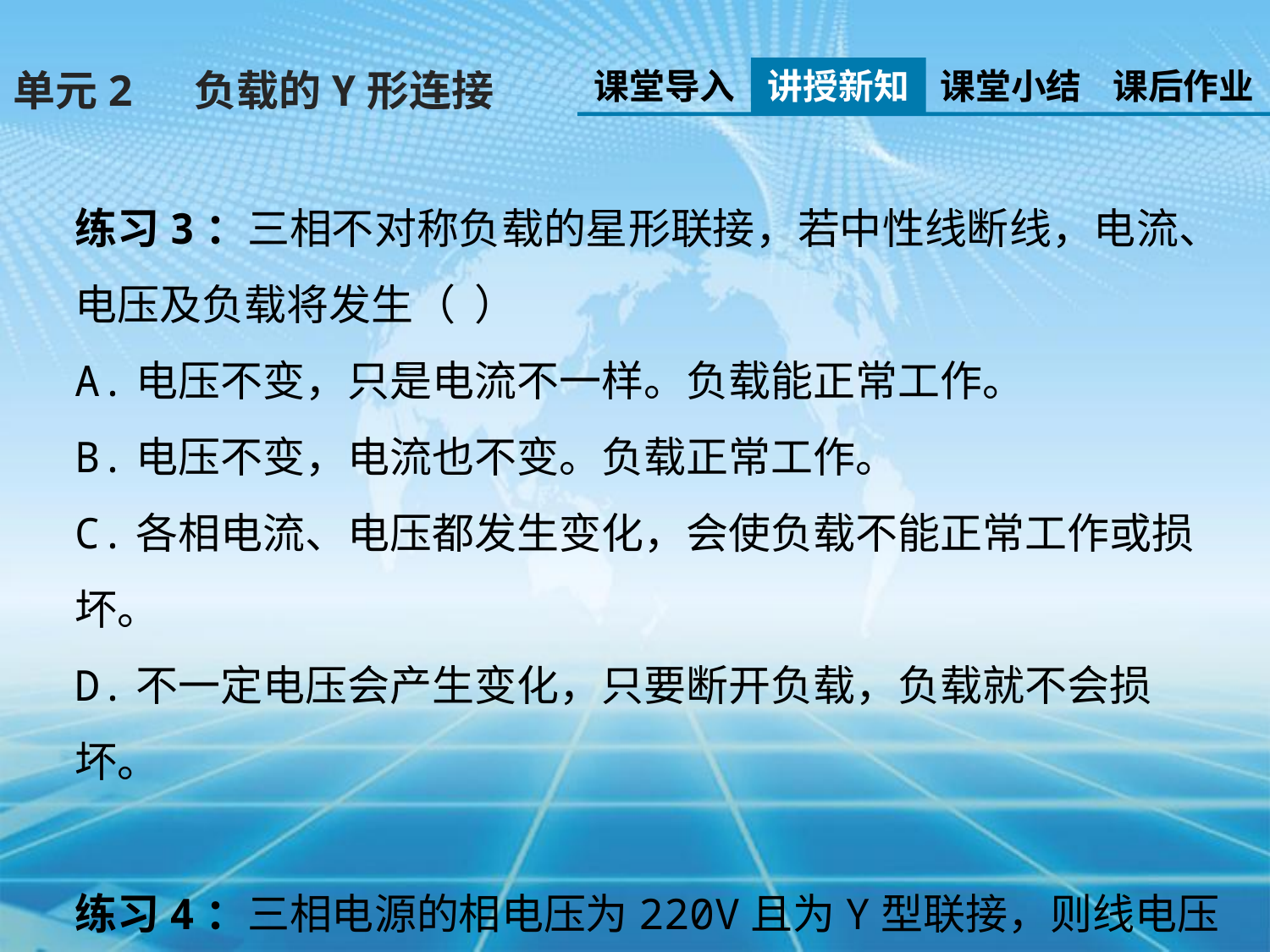

课堂导入
讲授新知
课堂小结
课后作业
单元2  负载的Y形连接
练习3：三相不对称负载的星形联接，若中性线断线，电流、电压及负载将发生（  ）
A.电压不变，只是电流不一样。负载能正常工作。
B.电压不变，电流也不变。负载正常工作。
C.各相电流、电压都发生变化，会使负载不能正常工作或损坏。
D.不一定电压会产生变化，只要断开负载，负载就不会损坏。

练习4：三相电源的相电压为220V且为Y型联接，则线电压为（  ）
A．220V     B．380V       C．311V        D．658V